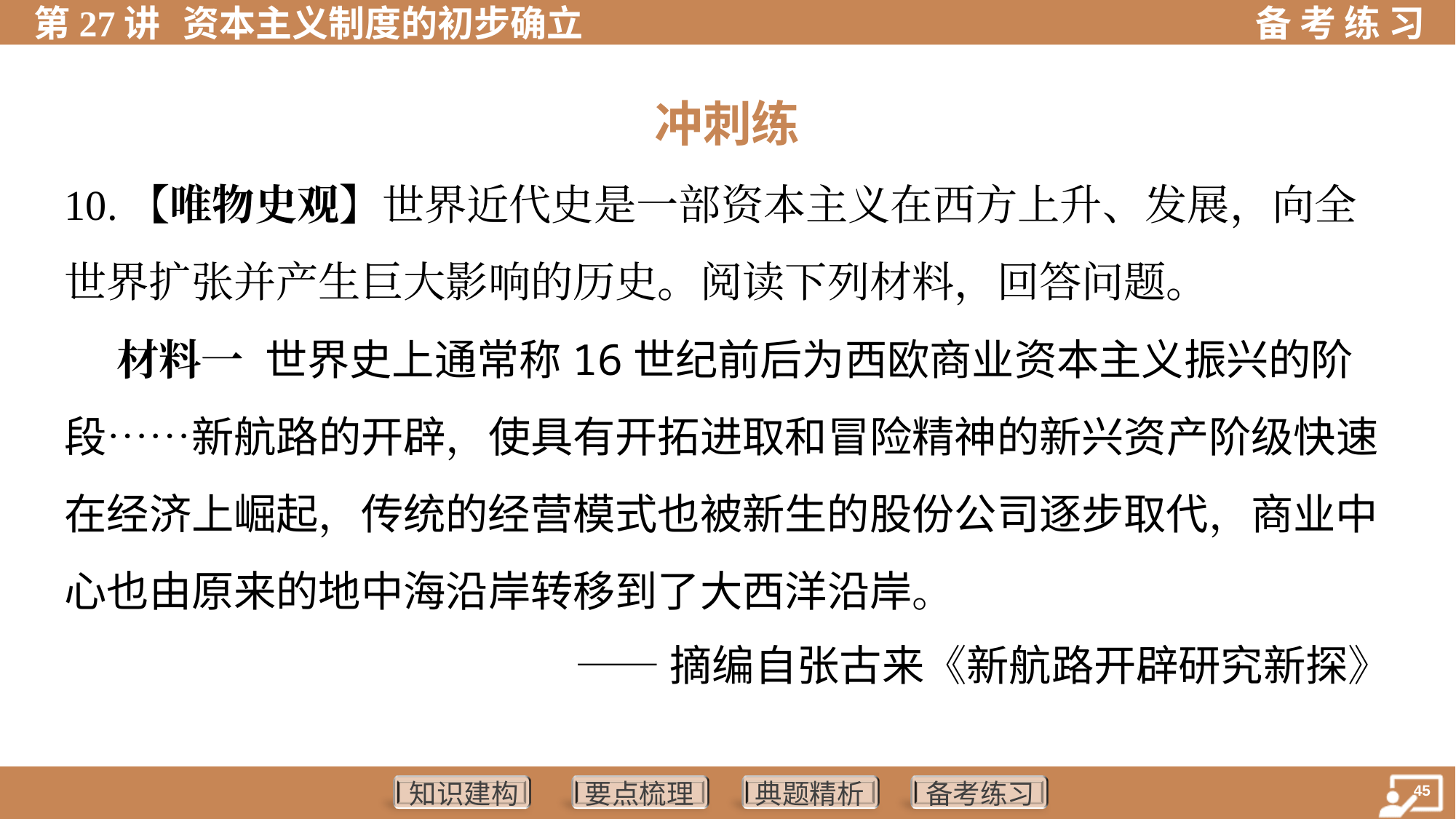

冲刺练
10.【唯物史观】世界近代史是一部资本主义在西方上升、发展，向全
世界扩张并产生巨大影响的历史。阅读下列材料，回答问题。
    材料一  世界史上通常称16世纪前后为西欧商业资本主义振兴的阶
段……新航路的开辟，使具有开拓进取和冒险精神的新兴资产阶级快速
在经济上崛起，传统的经营模式也被新生的股份公司逐步取代，商业中
心也由原来的地中海沿岸转移到了大西洋沿岸。
    ——摘编自张古来《新航路开辟研究新探》